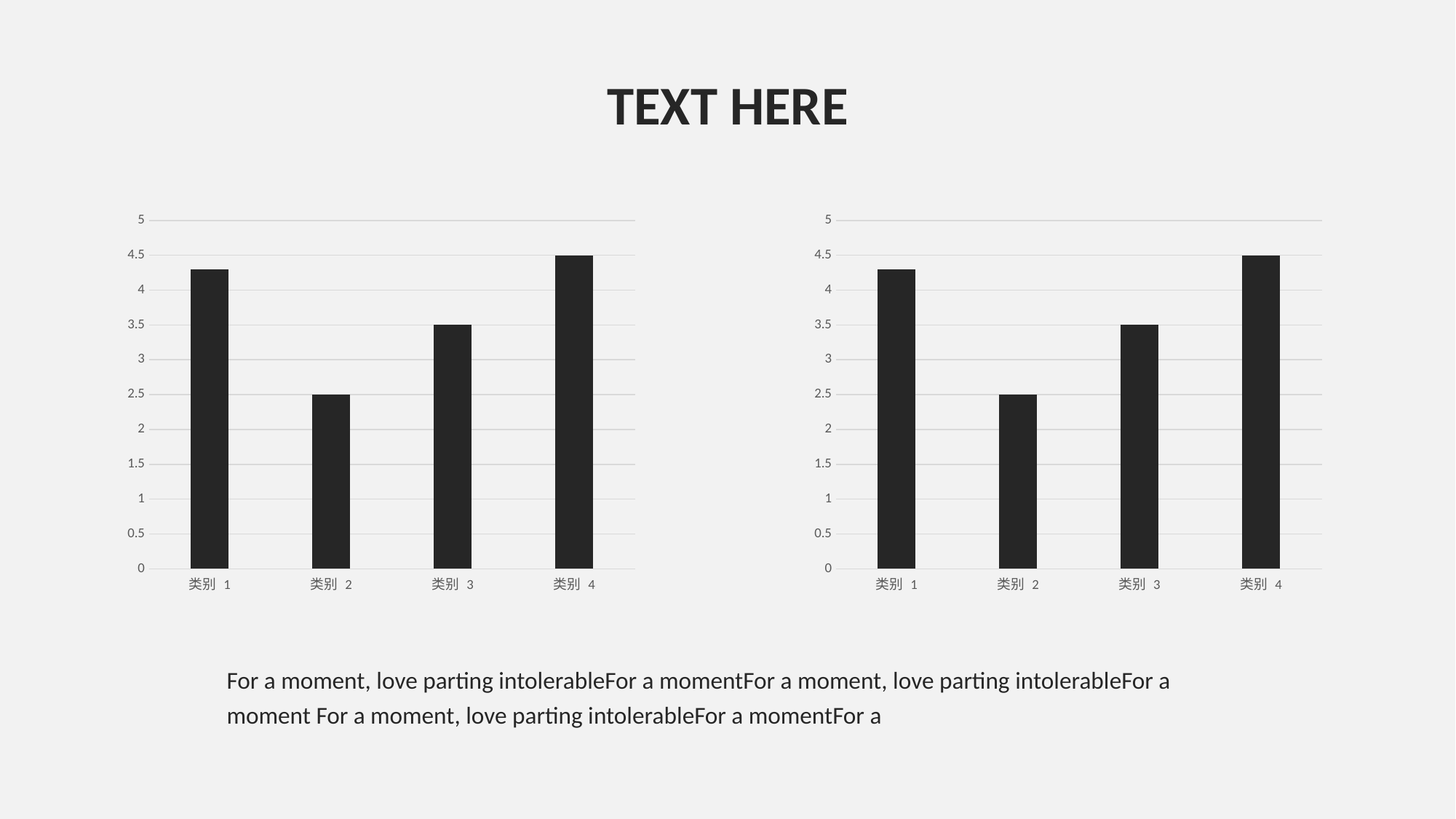

TEXT HERE

### Chart

| Category | 系列 1 |
|---|---|
| 类别 1 | 4.3 |
| 类别 2 | 2.5 |
| 类别 3 | 3.5 |
| 类别 4 | 4.5 |

### Chart

| Category | 系列 1 |
|---|---|
| 类别 1 | 4.3 |
| 类别 2 | 2.5 |
| 类别 3 | 3.5 |
| 类别 4 | 4.5 |
For a moment, love parting intolerableFor a momentFor a moment, love parting intolerableFor a moment For a moment, love parting intolerableFor a momentFor a